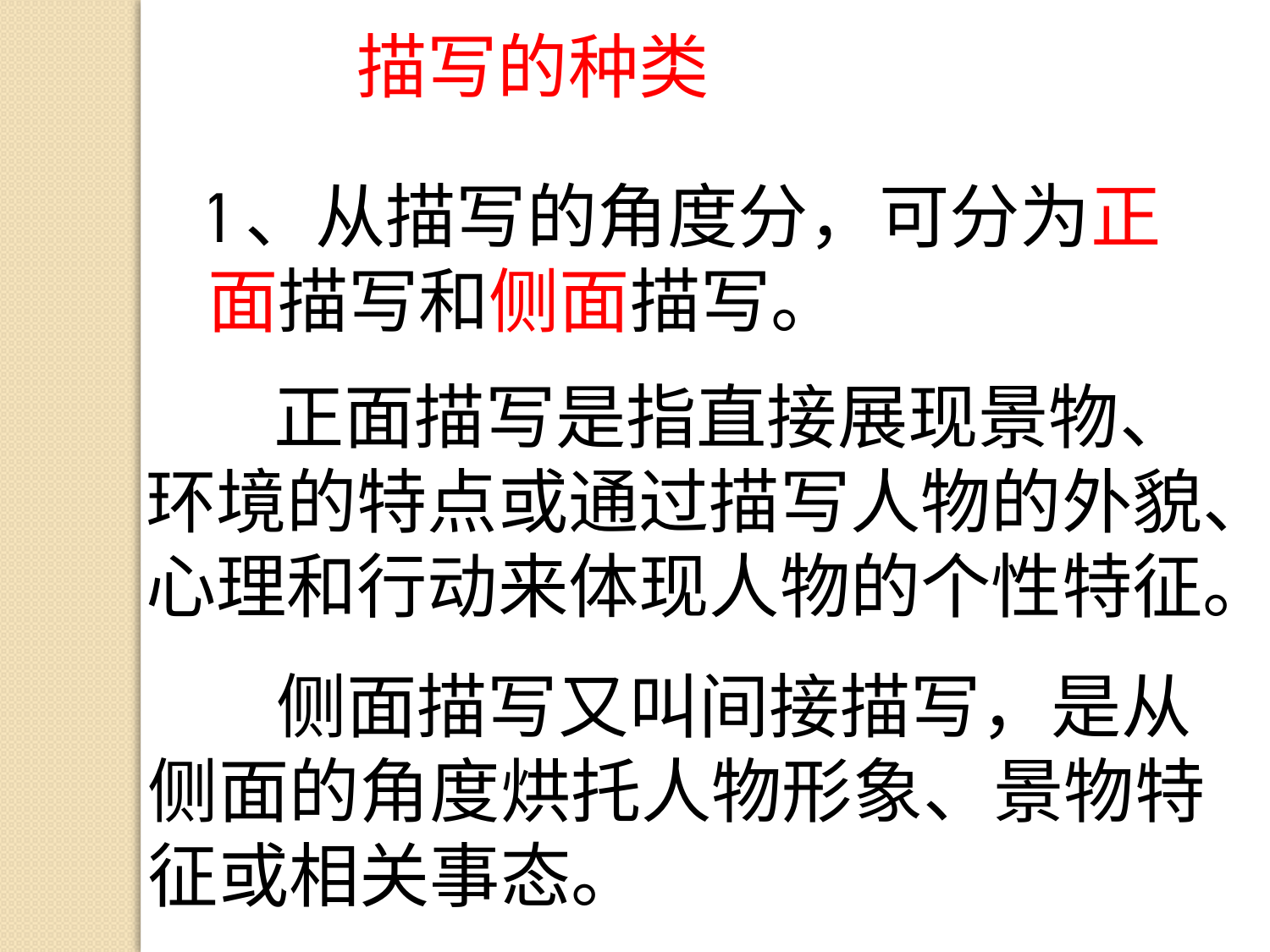

描写的种类
1、从描写的角度分，可分为正面描写和侧面描写。
       正面描写是指直接展现景物、环境的特点或通过描写人物的外貌、心理和行动来体现人物的个性特征。
       侧面描写又叫间接描写，是从侧面的角度烘托人物形象、景物特征或相关事态。